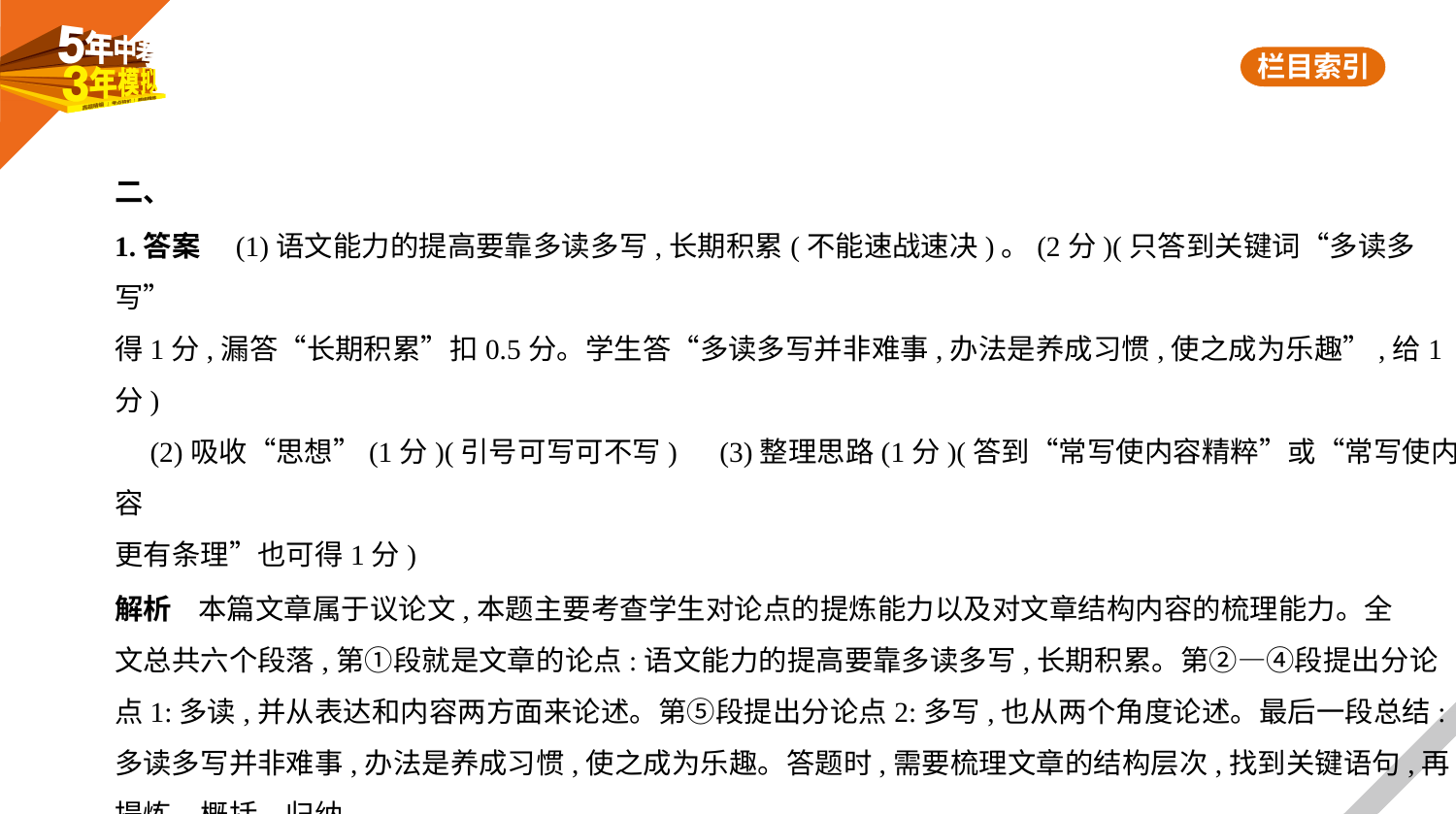

二、
1.答案　(1)语文能力的提高要靠多读多写,长期积累(不能速战速决)。(2分)(只答到关键词“多读多写”
得1分,漏答“长期积累”扣0.5分。学生答“多读多写并非难事,办法是养成习惯,使之成为乐趣”,给1分)
　(2)吸收“思想”(1分)(引号可写可不写)　(3)整理思路(1分)(答到“常写使内容精粹”或“常写使内容
更有条理”也可得1分)
解析    本篇文章属于议论文,本题主要考查学生对论点的提炼能力以及对文章结构内容的梳理能力。全
文总共六个段落,第①段就是文章的论点:语文能力的提高要靠多读多写,长期积累。第②—④段提出分论
点1:多读,并从表达和内容两方面来论述。第⑤段提出分论点2:多写,也从两个角度论述。最后一段总结:
多读多写并非难事,办法是养成习惯,使之成为乐趣。答题时,需要梳理文章的结构层次,找到关键语句,再
提炼、概括、归纳。